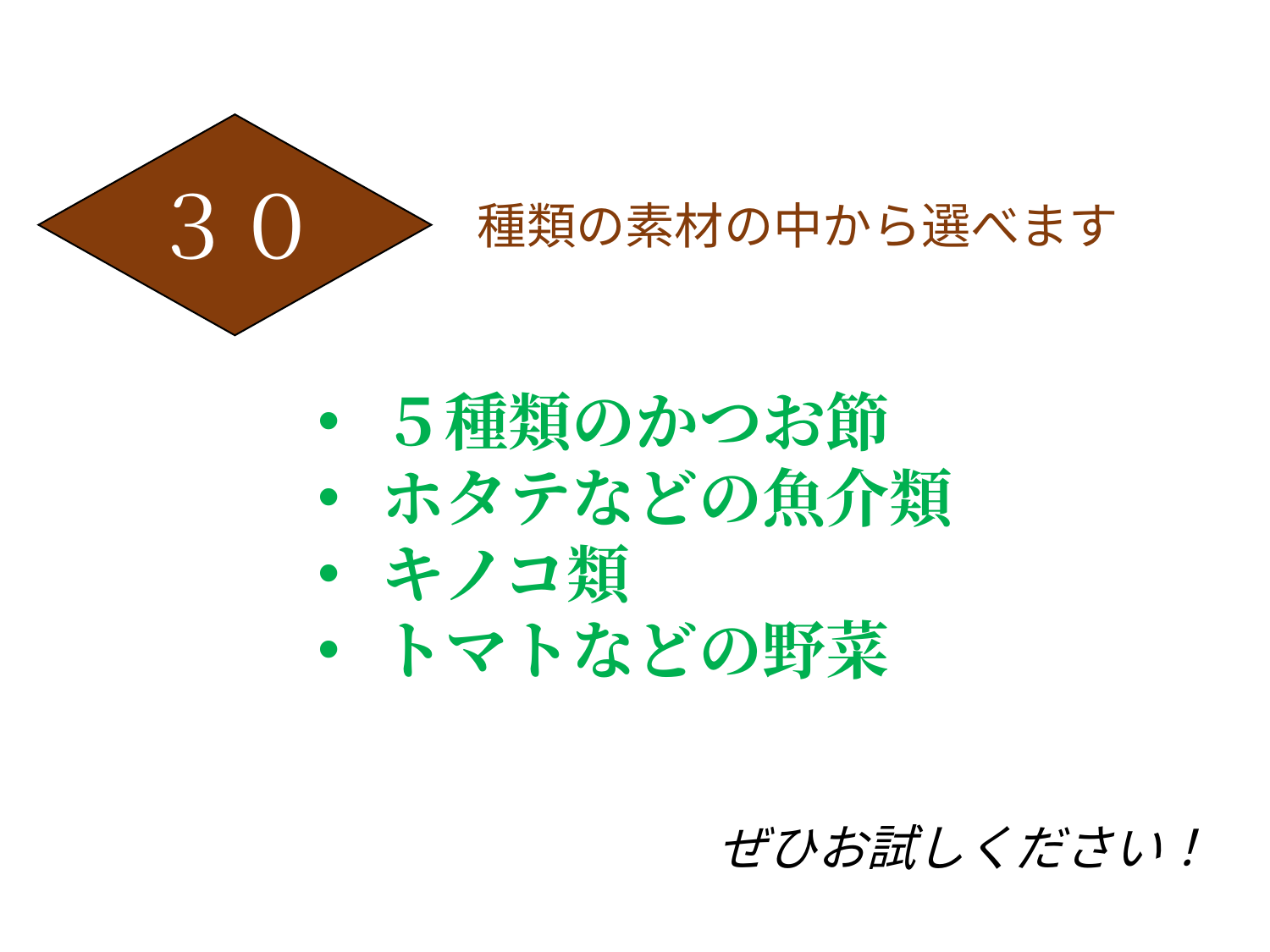

３０
種類の素材の中から選べます
５種類のかつお節
ホタテなどの魚介類
キノコ類
トマトなどの野菜
ぜひお試しください！